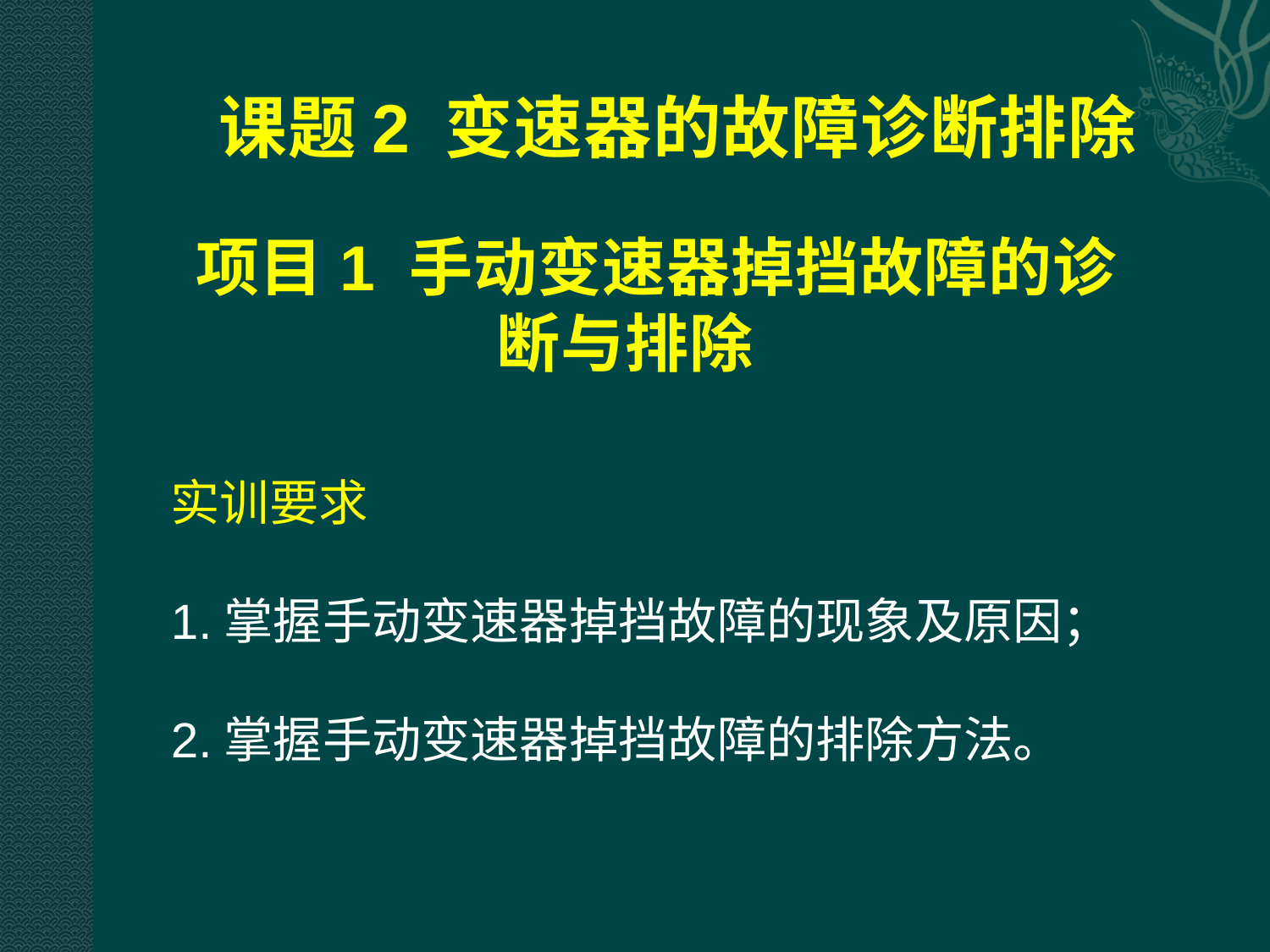

# 课题2 变速器的故障诊断排除
项目1 手动变速器掉挡故障的诊断与排除
实训要求
1.掌握手动变速器掉挡故障的现象及原因；
2.掌握手动变速器掉挡故障的排除方法。